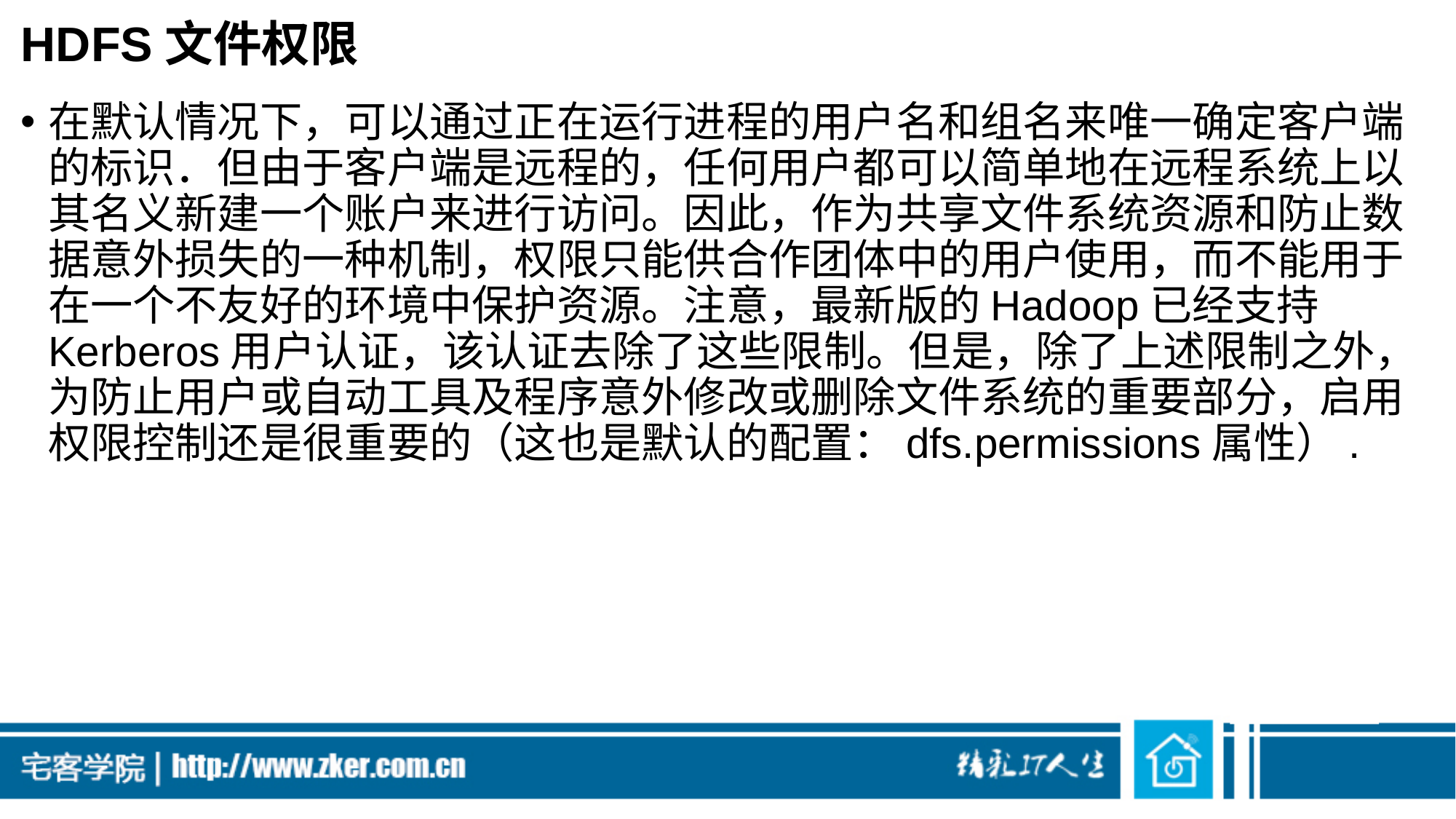

# HDFS文件权限
在默认情况下，可以通过正在运行进程的用户名和组名来唯一确定客户端的标识．但由于客户端是远程的，任何用户都可以简单地在远程系统上以其名义新建一个账户来进行访问。因此，作为共享文件系统资源和防止数据意外损失的一种机制，权限只能供合作团体中的用户使用，而不能用于在一个不友好的环境中保护资源。注意，最新版的Hadoop已经支持Kerberos用户认证，该认证去除了这些限制。但是，除了上述限制之外，为防止用户或自动工具及程序意外修改或删除文件系统的重要部分，启用权限控制还是很重要的（这也是默认的配置：dfs.permissions属性）.